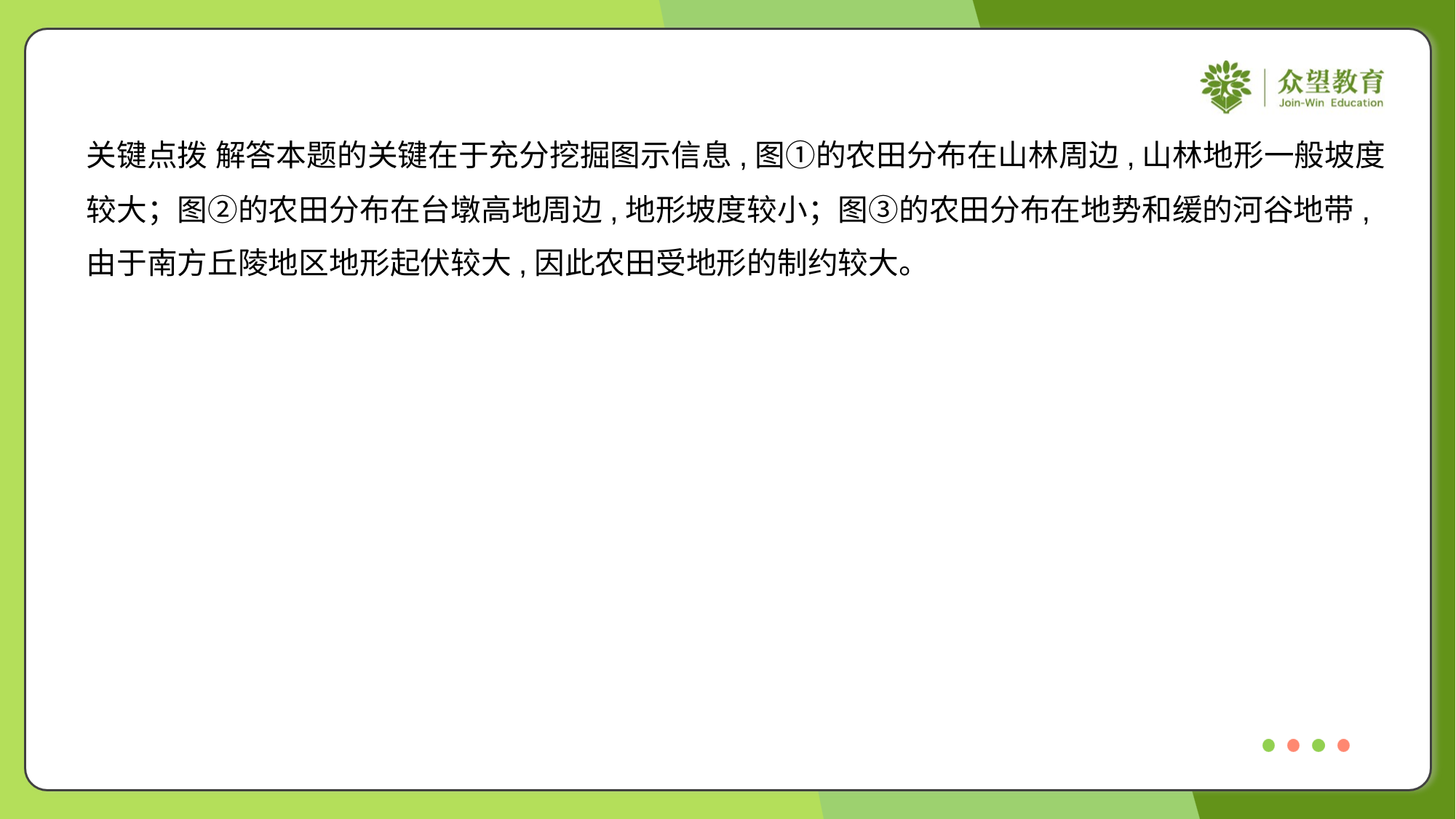

关键点拨 解答本题的关键在于充分挖掘图示信息,图①的农田分布在山林周边,山林地形一般坡度
较大；图②的农田分布在台墩高地周边,地形坡度较小；图③的农田分布在地势和缓的河谷地带,
由于南方丘陵地区地形起伏较大,因此农田受地形的制约较大。